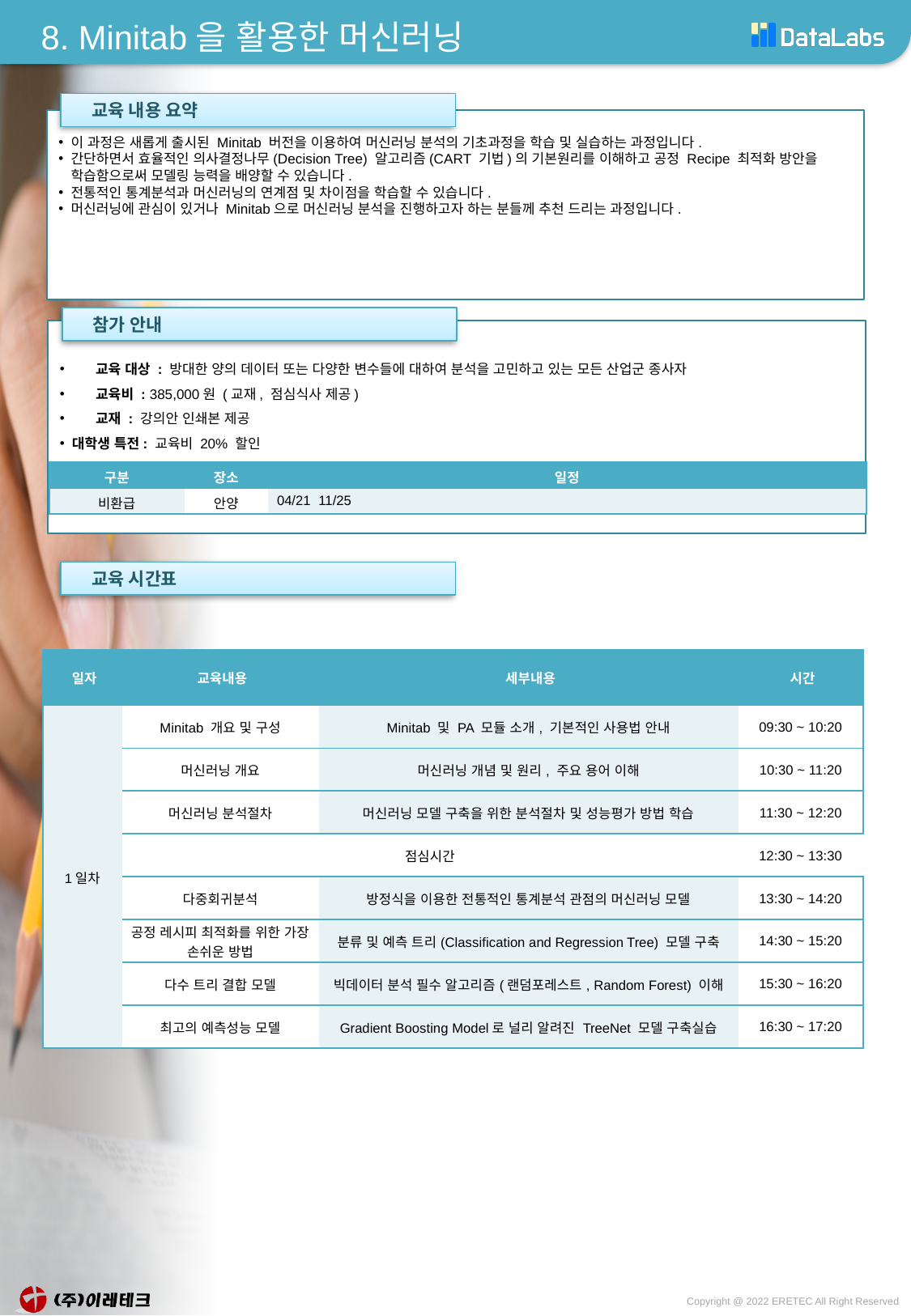

# 8. Minitab을 활용한 머신러닝
   교육 내용 요약

이 과정은 새롭게 출시된 Minitab 버전을 이용하여 머신러닝 분석의 기초과정을 학습 및 실습하는 과정입니다.
간단하면서 효율적인 의사결정나무(Decision Tree) 알고리즘(CART 기법)의 기본원리를 이해하고 공정 Recipe 최적화 방안을 학습함으로써 모델링 능력을 배양할 수 있습니다.
전통적인 통계분석과 머신러닝의 연계점 및 차이점을 학습할 수 있습니다.
머신러닝에 관심이 있거나 Minitab으로 머신러닝 분석을 진행하고자 하는 분들께 추천 드리는 과정입니다.
   참가 안내

 교육 대상 : 방대한 양의 데이터 또는 다양한 변수들에 대하여 분석을 고민하고 있는 모든 산업군 종사자
 교육비 : 385,000원 (교재, 점심식사 제공)
 교재 : 강의안 인쇄본 제공
대학생 특전: 교육비 20% 할인

| 구분 | 장소 | 일정 |
| --- | --- | --- |
| 비환급 | 안양 | 04/21 11/25 |
   교육 시간표
| 일자 | 교육내용 | 세부내용 | 시간 |
| --- | --- | --- | --- |
| 1일차 | Minitab 개요 및 구성 | Minitab 및 PA 모듈 소개, 기본적인 사용법 안내 | 09:30 ~ 10:20 |
|  | 머신러닝 개요 | 머신러닝 개념 및 원리, 주요 용어 이해 | 10:30 ~ 11:20 |
|  | 머신러닝 분석절차 | 머신러닝 모델 구축을 위한 분석절차 및 성능평가 방법 학습 | 11:30 ~ 12:20 |
|  | 점심시간 |  | 12:30 ~ 13:30 |
|  | 다중회귀분석 | 방정식을 이용한 전통적인 통계분석 관점의 머신러닝 모델 | 13:30 ~ 14:20 |
|  | 공정 레시피 최적화를 위한 가장 손쉬운 방법 | 분류 및 예측 트리(Classification and Regression Tree) 모델 구축 | 14:30 ~ 15:20 |
|  | 다수 트리 결합 모델 | 빅데이터 분석 필수 알고리즘(랜덤포레스트, Random Forest) 이해 | 15:30 ~ 16:20 |
|  | 최고의 예측성능 모델 | Gradient Boosting Model로 널리 알려진 TreeNet 모델 구축실습 | 16:30 ~ 17:20 |